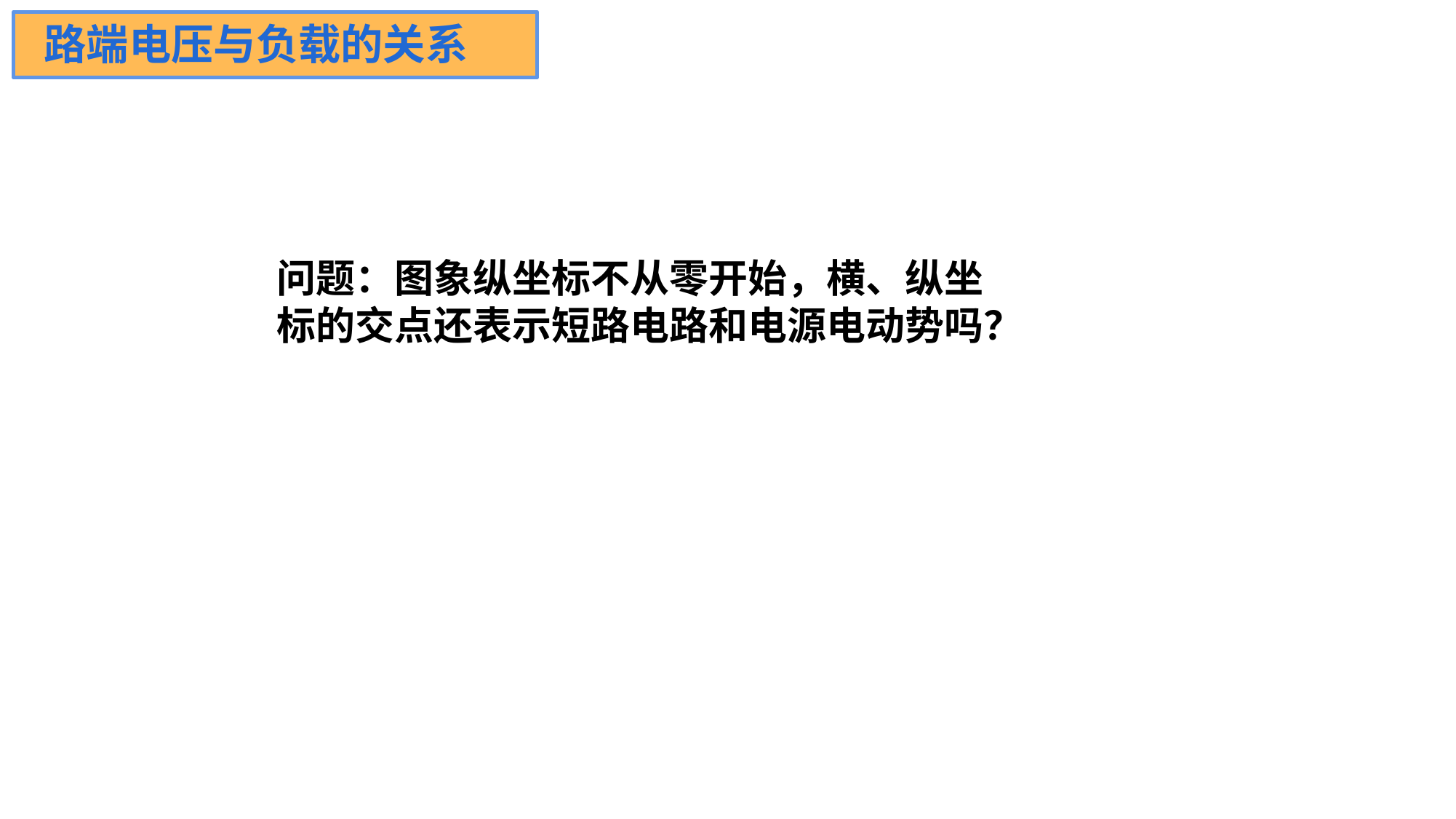

路端电压与负载的关系
问题：图象纵坐标不从零开始，横、纵坐标的交点还表示短路电路和电源电动势吗？